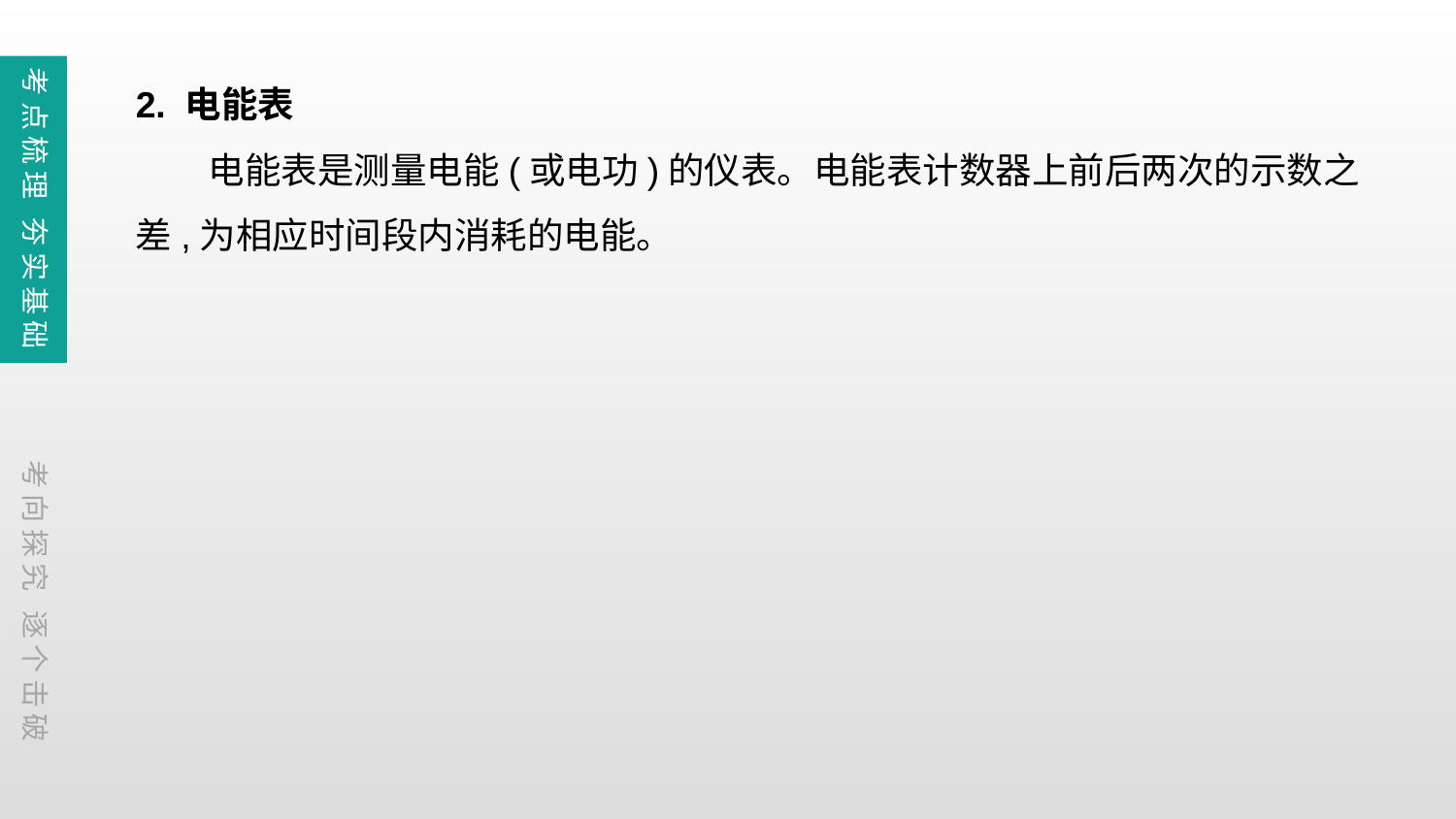

2. 电能表
　　电能表是测量电能(或电功)的仪表。电能表计数器上前后两次的示数之差,为相应时间段内消耗的电能。

考点梳理 夯实基础
考向探究 逐个击破